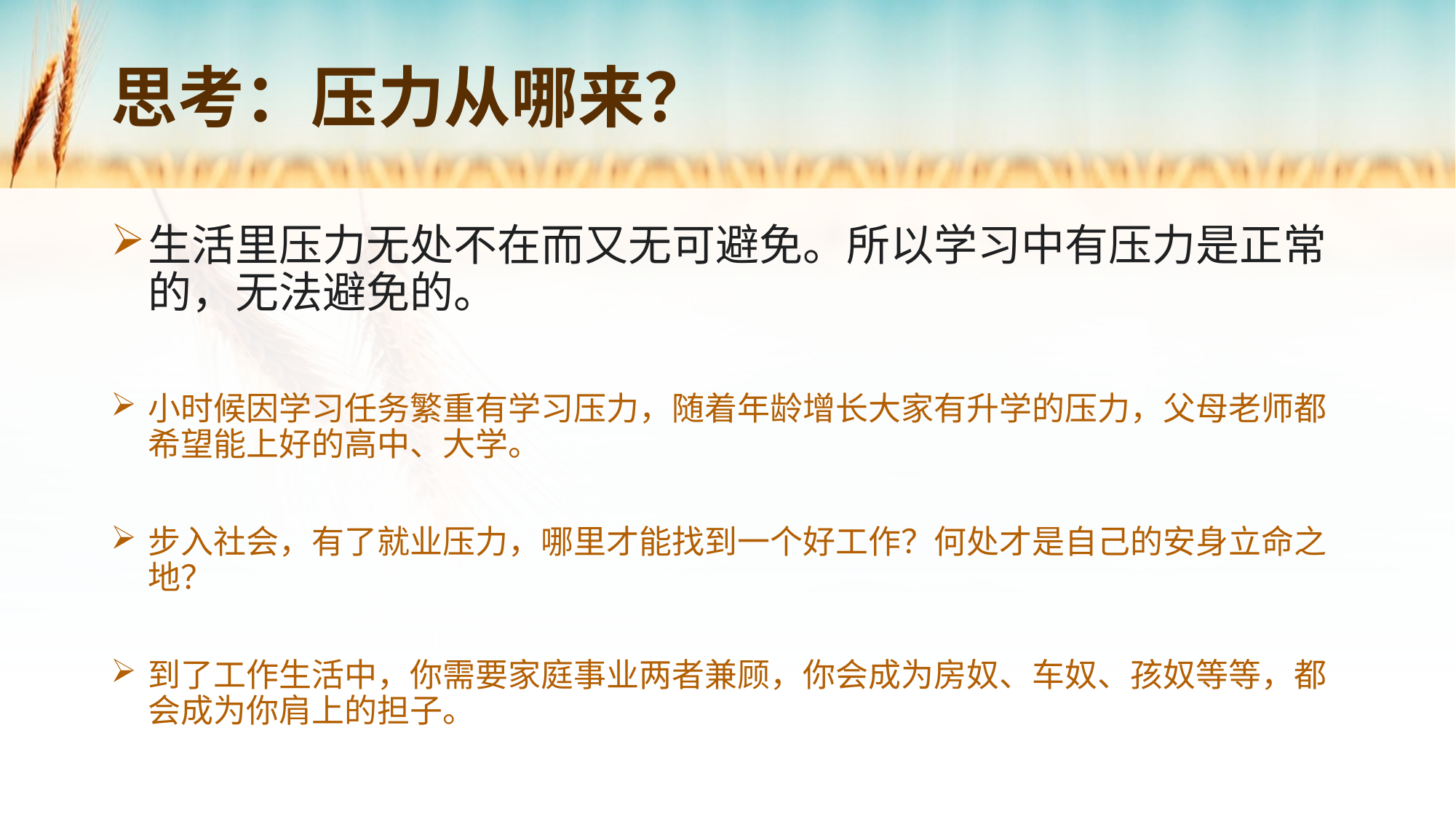

# 思考：压力从哪来？
生活里压力无处不在而又无可避免。所以学习中有压力是正常的，无法避免的。

小时候因学习任务繁重有学习压力，随着年龄增长大家有升学的压力，父母老师都希望能上好的高中、大学。

步入社会，有了就业压力，哪里才能找到一个好工作？何处才是自己的安身立命之地？

到了工作生活中，你需要家庭事业两者兼顾，你会成为房奴、车奴、孩奴等等，都会成为你肩上的担子。